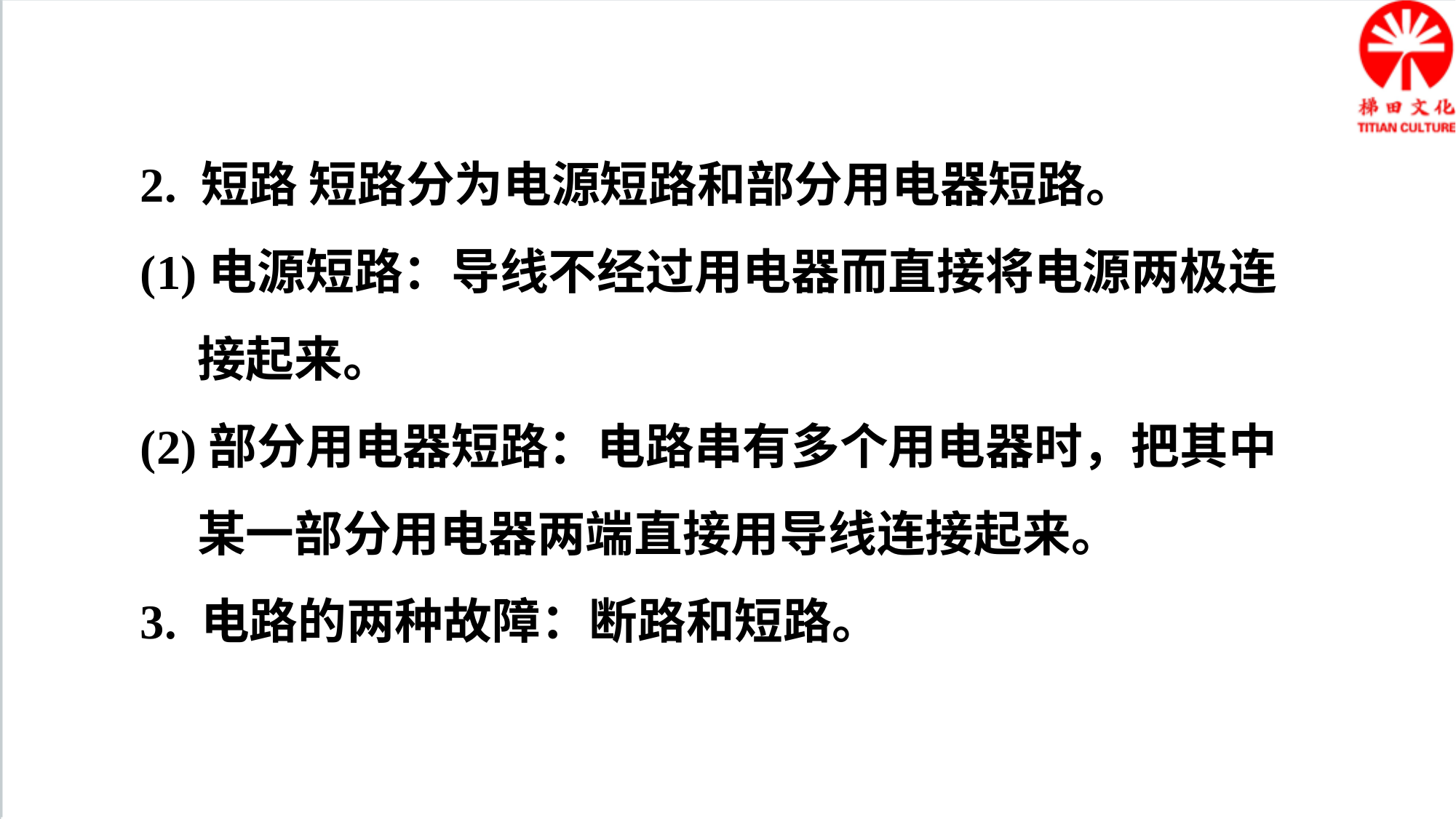

2. 短路 短路分为电源短路和部分用电器短路。
(1)电源短路：导线不经过用电器而直接将电源两极连接起来。
(2)部分用电器短路：电路串有多个用电器时，把其中某一部分用电器两端直接用导线连接起来。
3. 电路的两种故障：断路和短路。